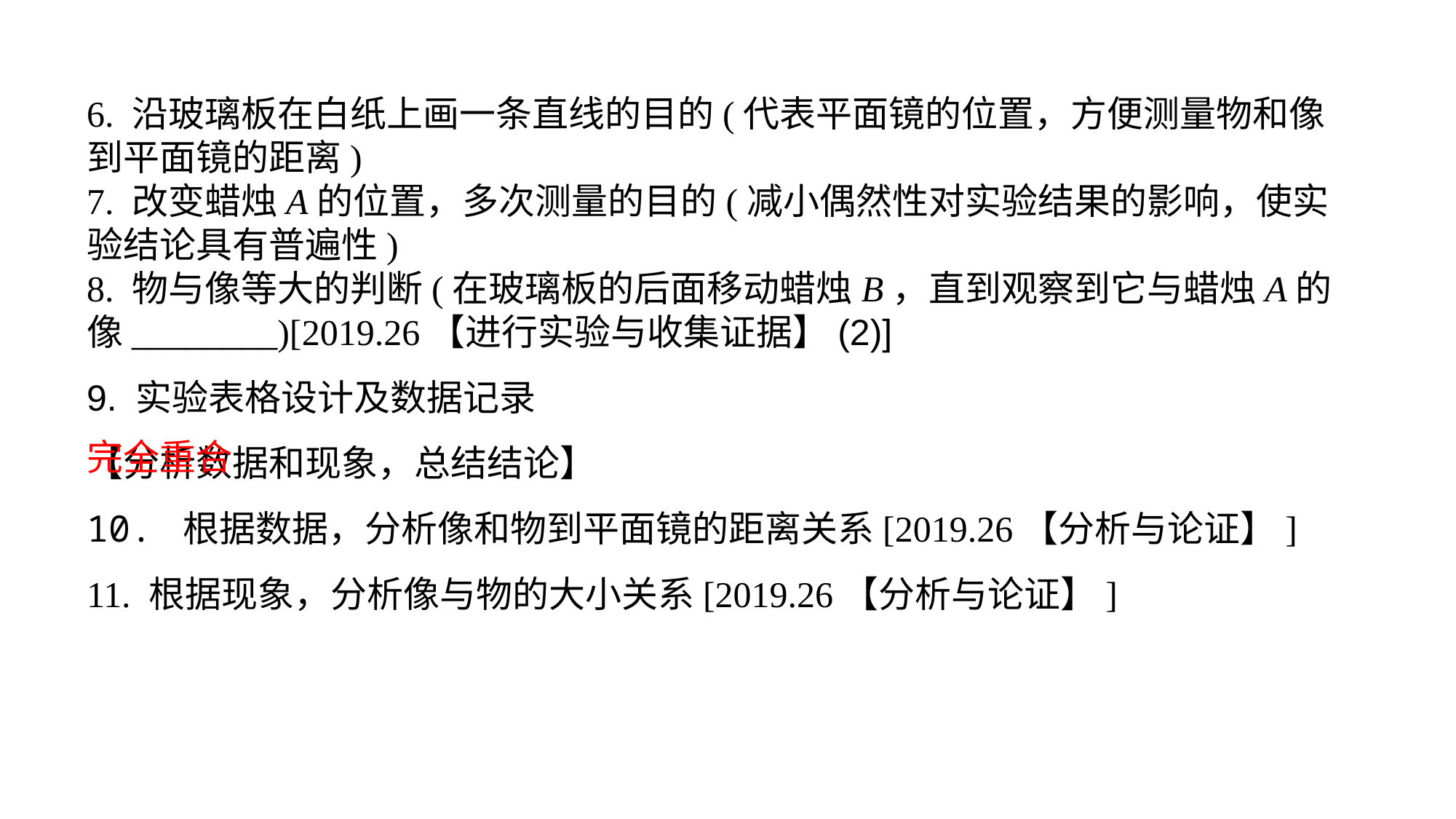

6. 沿玻璃板在白纸上画一条直线的目的(代表平面镜的位置，方便测量物和像到平面镜的距离)7. 改变蜡烛A的位置，多次测量的目的(减小偶然性对实验结果的影响，使实验结论具有普遍性)8. 物与像等大的判断(在玻璃板的后面移动蜡烛B，直到观察到它与蜡烛A的像________)[2019.26【进行实验与收集证据】(2)]9. 实验表格设计及数据记录
【分析数据和现象，总结结论】10. 根据数据，分析像和物到平面镜的距离关系[2019.26【分析与论证】]11. 根据现象，分析像与物的大小关系[2019.26【分析与论证】]
完全重合